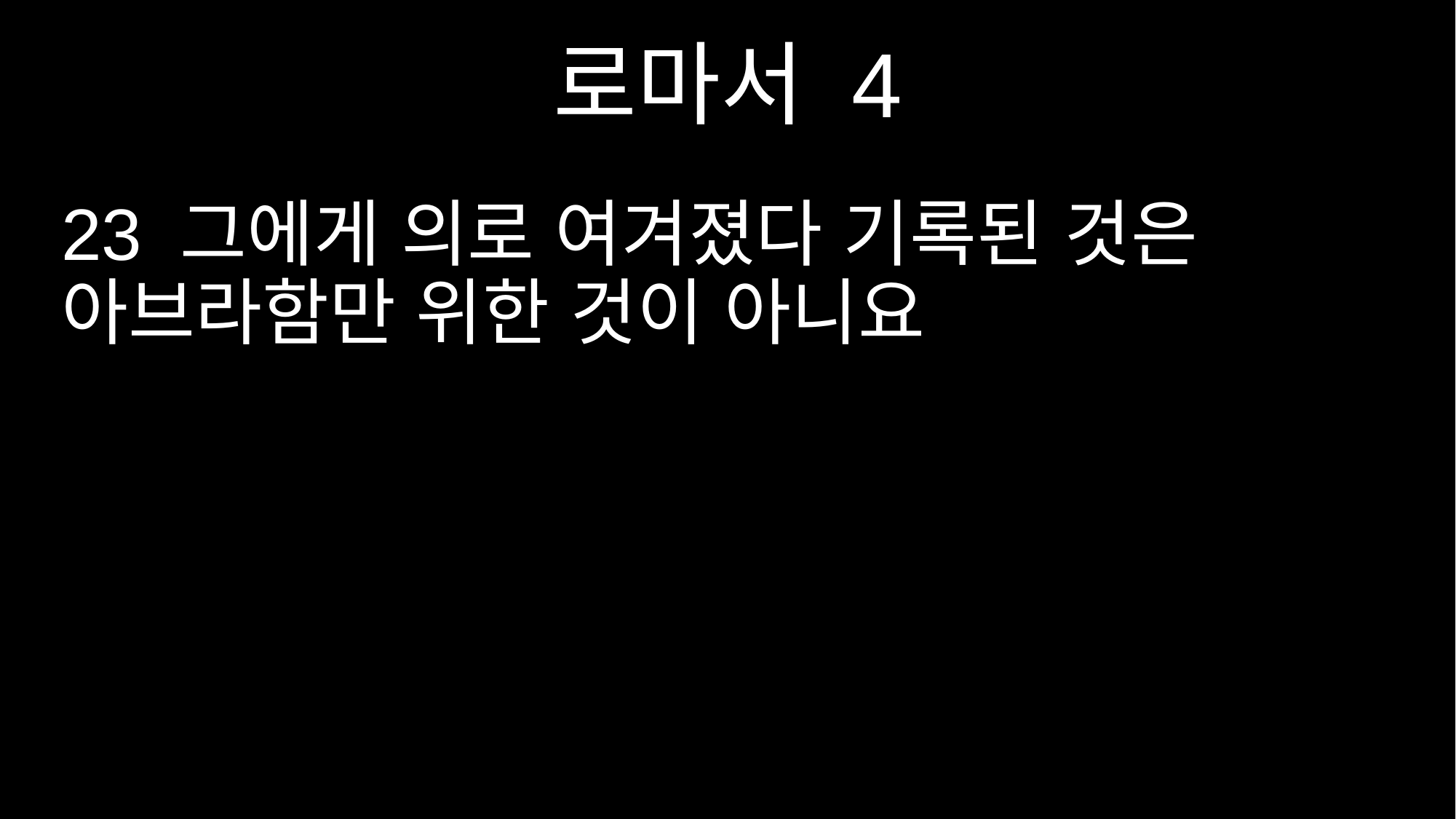

로마서 4
23 그에게 의로 여겨졌다 기록된 것은 아브라함만 위한 것이 아니요